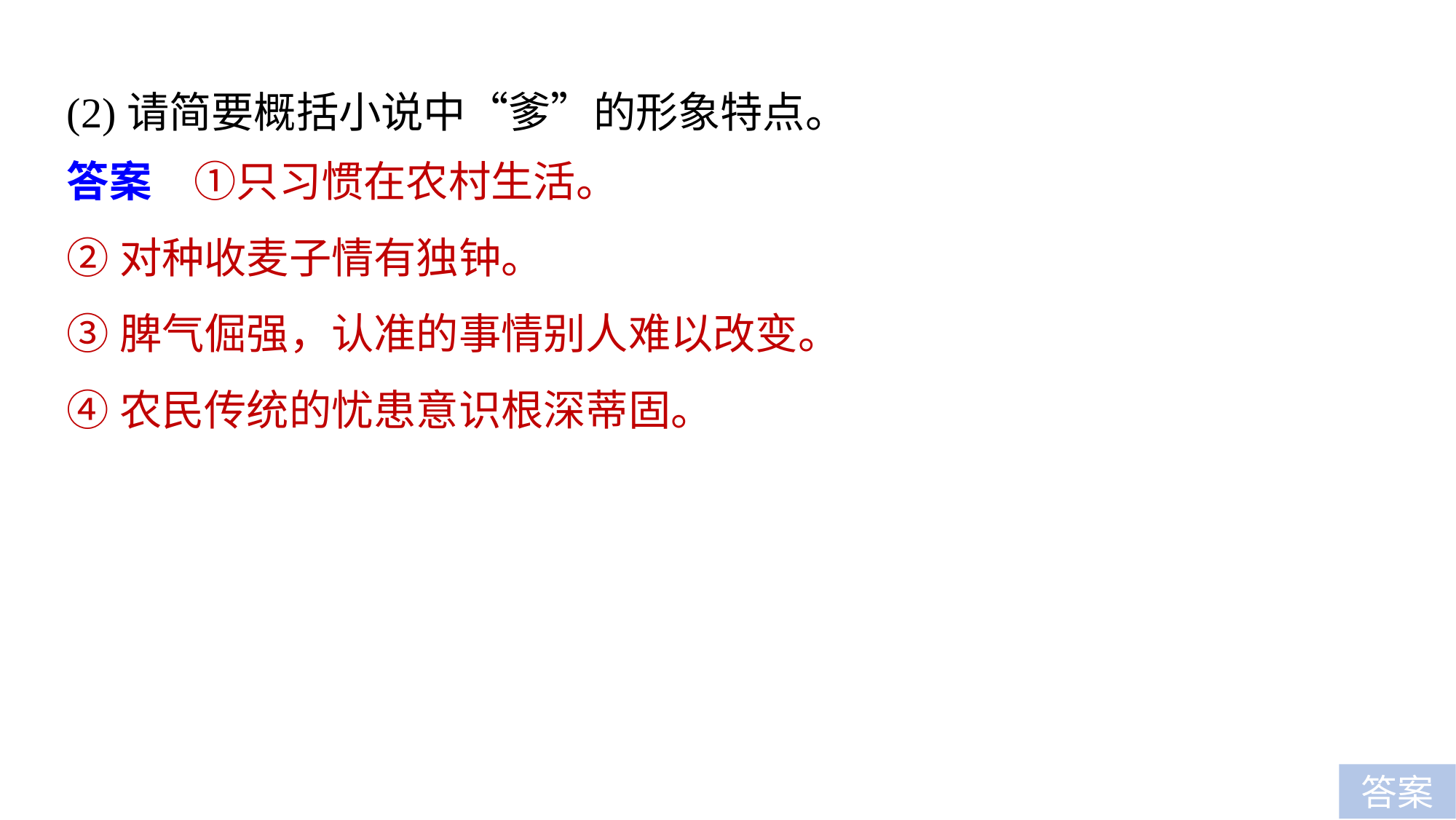

(2)请简要概括小说中“爹”的形象特点。
答案　①只习惯在农村生活。
②对种收麦子情有独钟。
③脾气倔强，认准的事情别人难以改变。
④农民传统的忧患意识根深蒂固。
答案